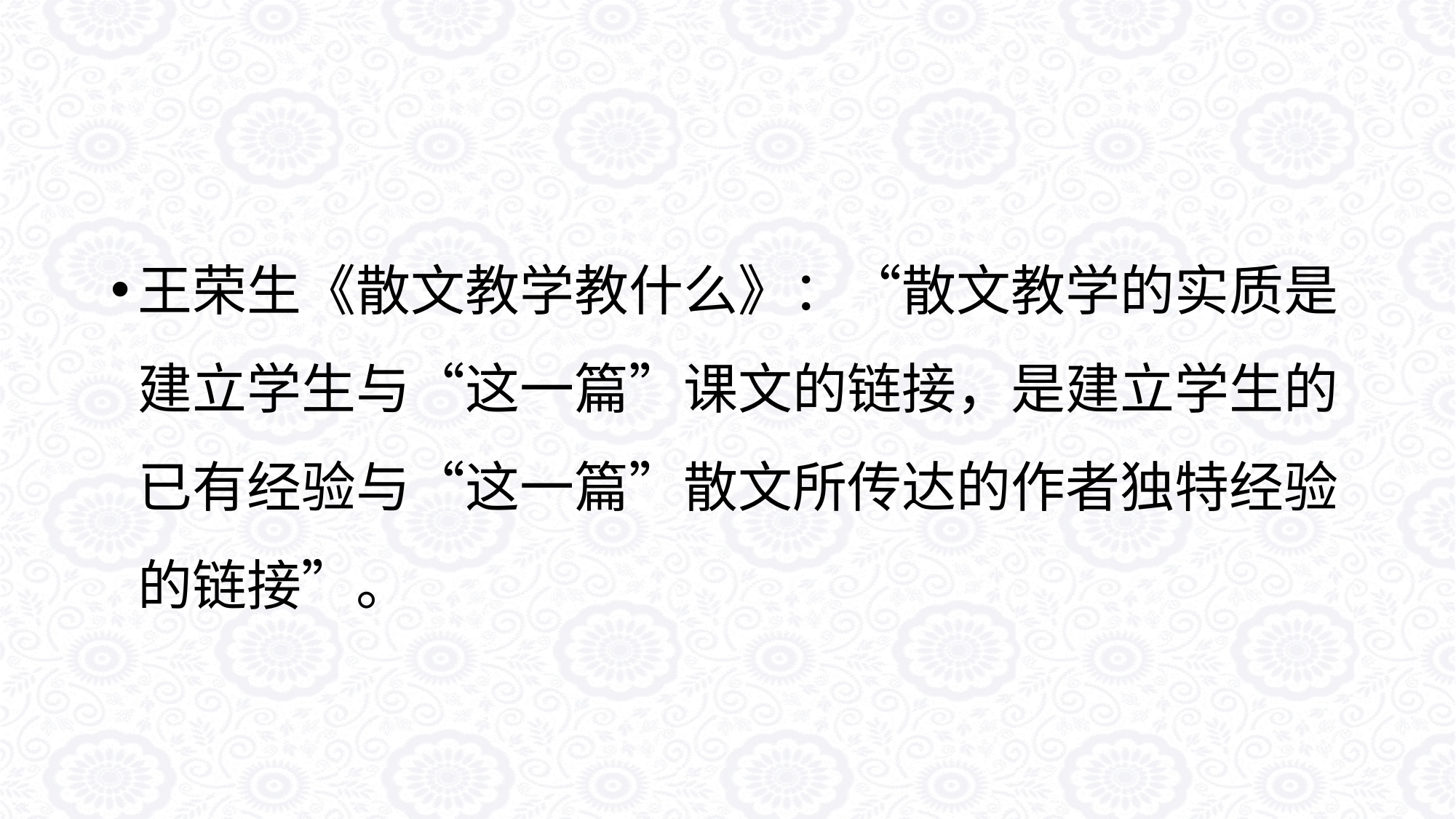

王荣生《散文教学教什么》：“散文教学的实质是建立学生与“这一篇”课文的链接，是建立学生的已有经验与“这一篇”散文所传达的作者独特经验的链接”。